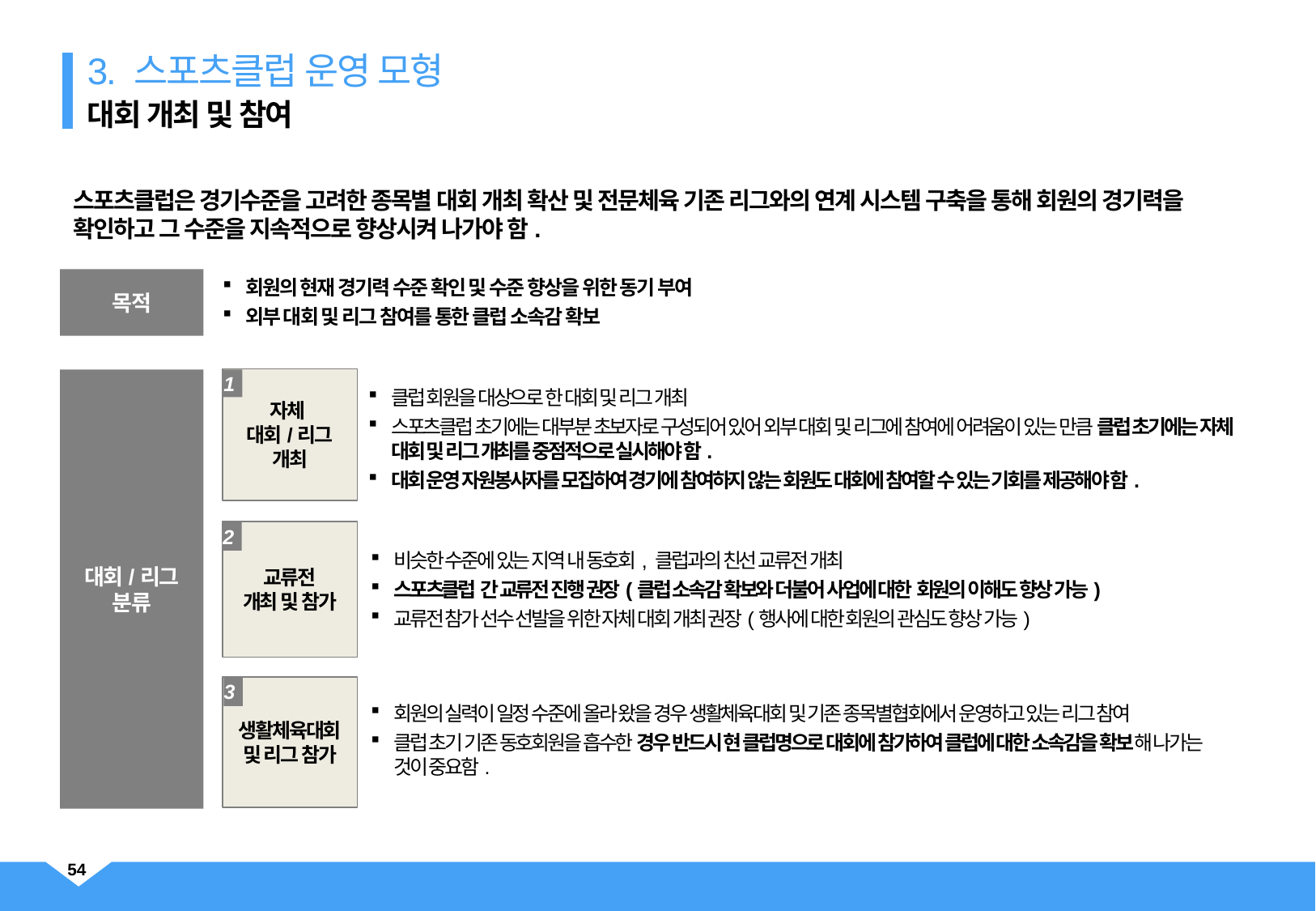

3. 스포츠클럽 운영 모형
대회 개최 및 참여
스포츠클럽은 경기수준을 고려한 종목별 대회 개최 확산 및 전문체육 기존 리그와의 연계 시스템 구축을 통해 회원의 경기력을 확인하고 그 수준을 지속적으로 향상시켜 나가야 함.
회원의 현재 경기력 수준 확인 및 수준 향상을 위한 동기 부여
외부 대회 및 리그 참여를 통한 클럽 소속감 확보
목적
자체
대회/리그
개최
1
대회/리그
분류
클럽 회원을 대상으로 한 대회 및 리그 개최
스포츠클럽 초기에는 대부분 초보자로 구성되어 있어 외부 대회 및 리그에 참여에 어려움이 있는 만큼 클럽 초기에는 자체 대회 및 리그 개최를 중점적으로 실시해야 함.
대회 운영 자원봉사자를 모집하여 경기에 참여하지 않는 회원도 대회에 참여할 수 있는 기회를 제공해야 함.
2
교류전
개최 및 참가
비슷한 수준에 있는 지역 내 동호회, 클럽과의 친선 교류전 개최
스포츠클럽  간 교류전 진행 권장(클럽 소속감 확보와 더불어 사업에 대한  회원의 이해도 향상 가능)
교류전 참가 선수 선발을 위한 자체 대회 개최 권장(행사에 대한 회원의 관심도 향상 가능)
3
생활체육대회
및 리그 참가
회원의 실력이 일정 수준에 올라 왔을 경우 생활체육대회 및 기존 종목별협회에서 운영하고 있는 리그 참여
클럽 초기 기존 동호회원을 흡수한 경우 반드시 현 클럽명으로 대회에 참가하여 클럽에 대한 소속감을 확보해 나가는 것이 중요함.